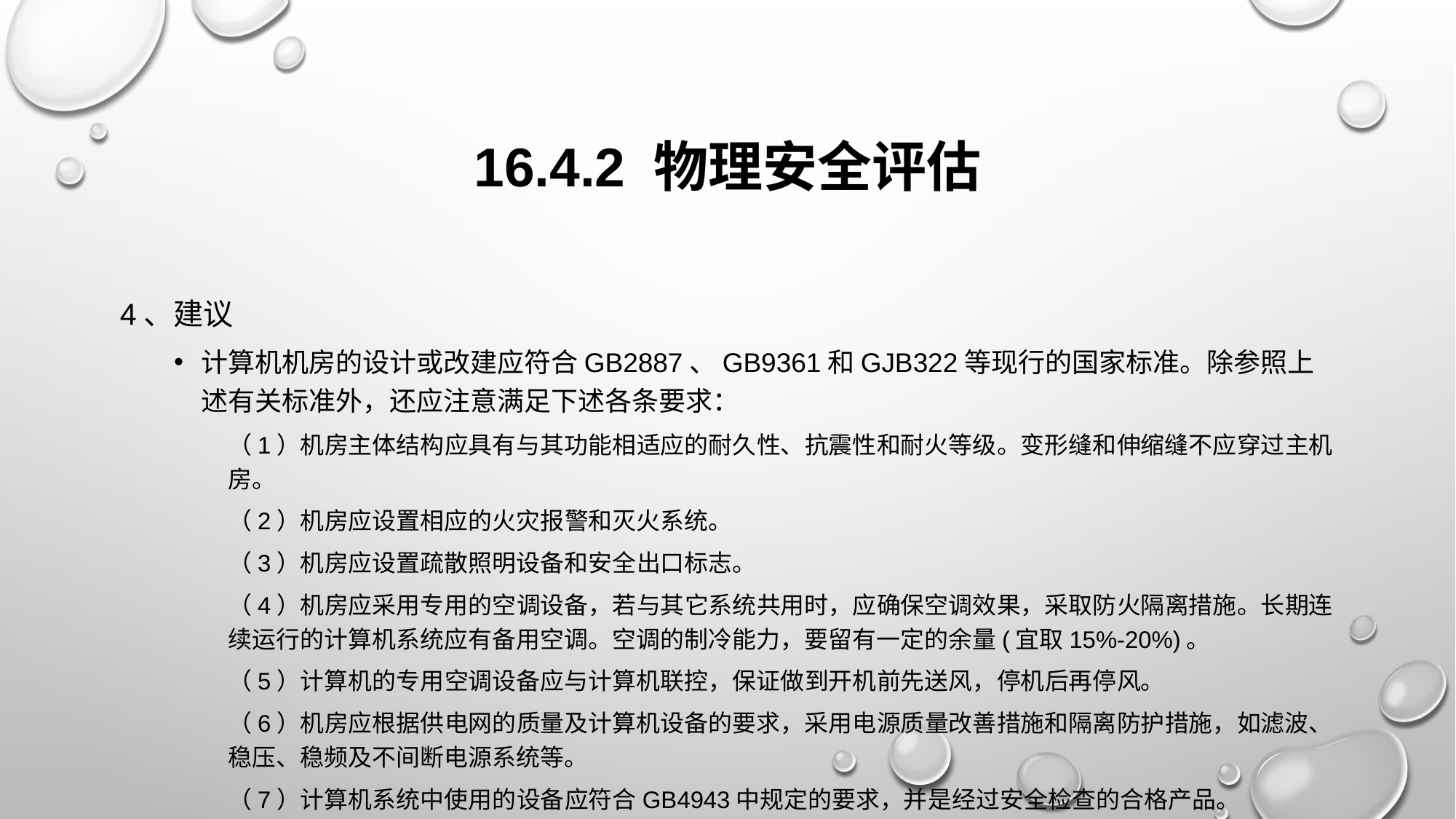

# 16.4.2 物理安全评估
4、建议
计算机机房的设计或改建应符合GB2887、GB9361和GJB322等现行的国家标准。除参照上述有关标准外，还应注意满足下述各条要求：
（1）机房主体结构应具有与其功能相适应的耐久性、抗震性和耐火等级。变形缝和伸缩缝不应穿过主机房。
（2）机房应设置相应的火灾报警和灭火系统。
（3）机房应设置疏散照明设备和安全出口标志。
（4）机房应采用专用的空调设备，若与其它系统共用时，应确保空调效果，采取防火隔离措施。长期连续运行的计算机系统应有备用空调。空调的制冷能力，要留有一定的余量(宜取15%-20%)。
（5）计算机的专用空调设备应与计算机联控，保证做到开机前先送风，停机后再停风。
（6）机房应根据供电网的质量及计算机设备的要求，采用电源质量改善措施和隔离防护措施，如滤波、稳压、稳频及不间断电源系统等。
（7）计算机系统中使用的设备应符合GB4943中规定的要求，并是经过安全检查的合格产品。